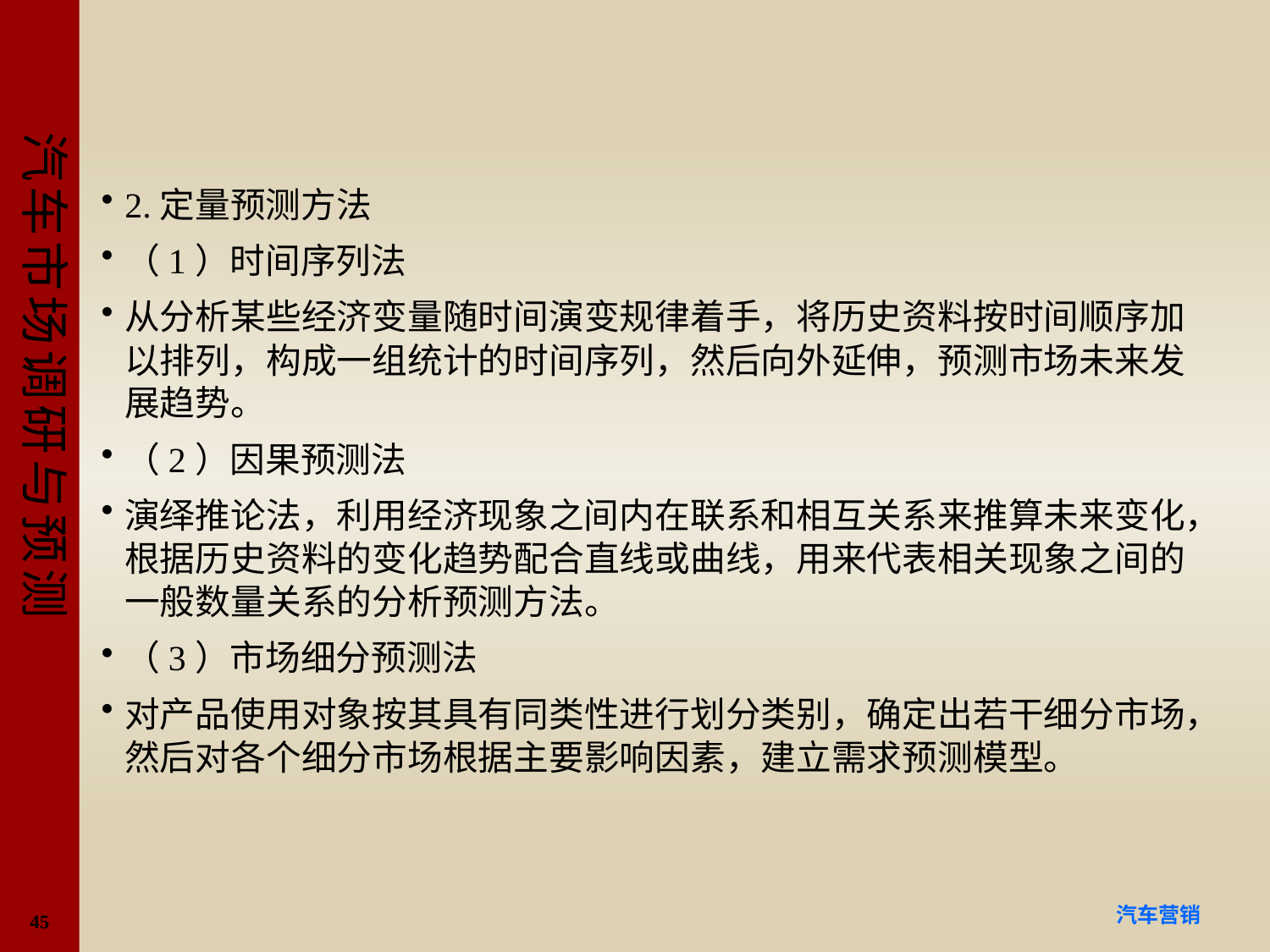

#
2.定量预测方法
（1）时间序列法
从分析某些经济变量随时间演变规律着手，将历史资料按时间顺序加以排列，构成一组统计的时间序列，然后向外延伸，预测市场未来发展趋势。
（2）因果预测法
演绎推论法，利用经济现象之间内在联系和相互关系来推算未来变化，根据历史资料的变化趋势配合直线或曲线，用来代表相关现象之间的一般数量关系的分析预测方法。
（3）市场细分预测法
对产品使用对象按其具有同类性进行划分类别，确定出若干细分市场，然后对各个细分市场根据主要影响因素，建立需求预测模型。

45